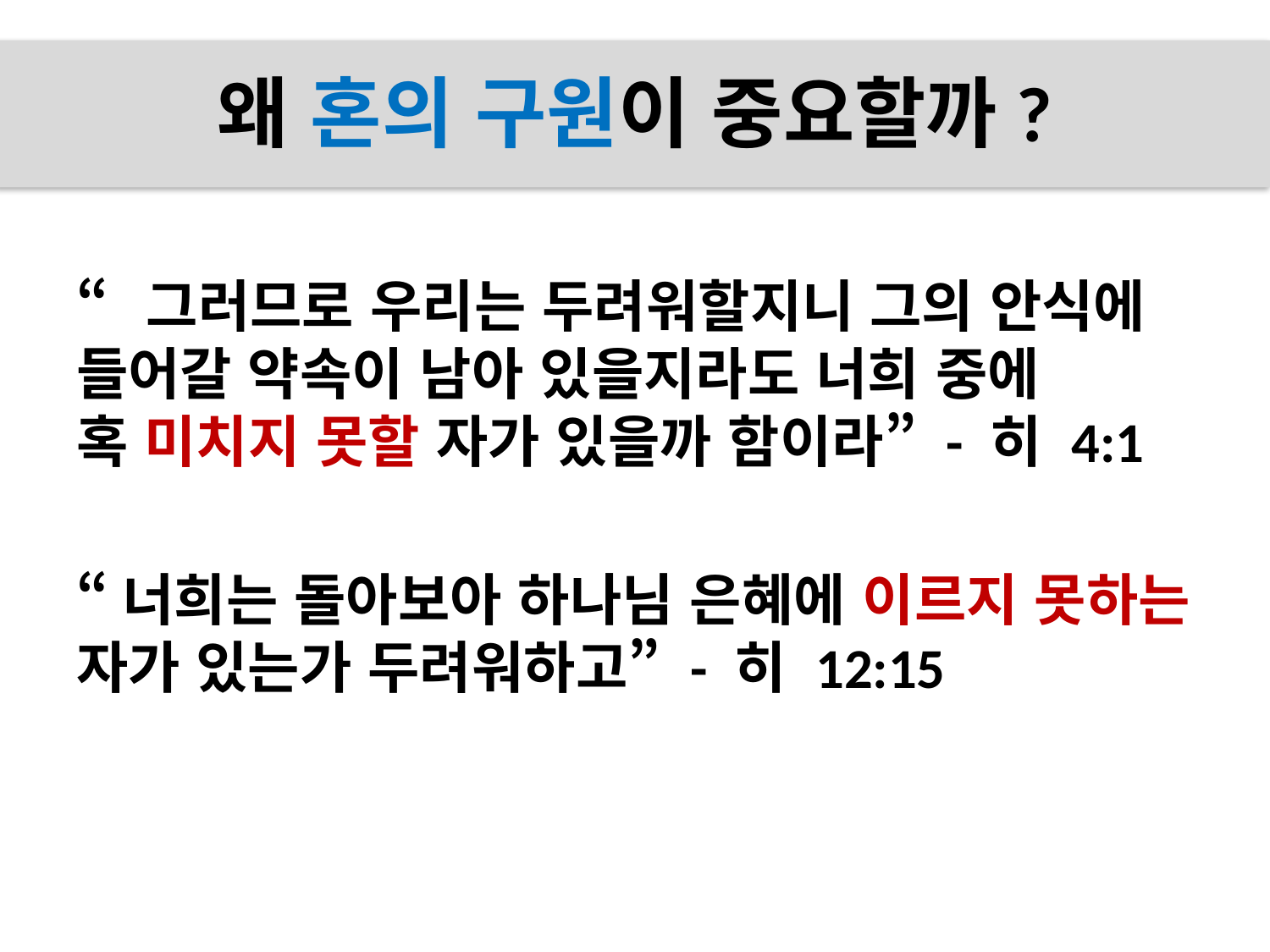

# 왜 혼의 구원이 중요할까?

“그러므로 우리는 두려워할지니 그의 안식에 들어갈 약속이 남아 있을지라도 너희 중에
혹 미치지 못할 자가 있을까 함이라” - 히 4:1

“너희는 돌아보아 하나님 은혜에 이르지 못하는 자가 있는가 두려워하고” - 히 12:15